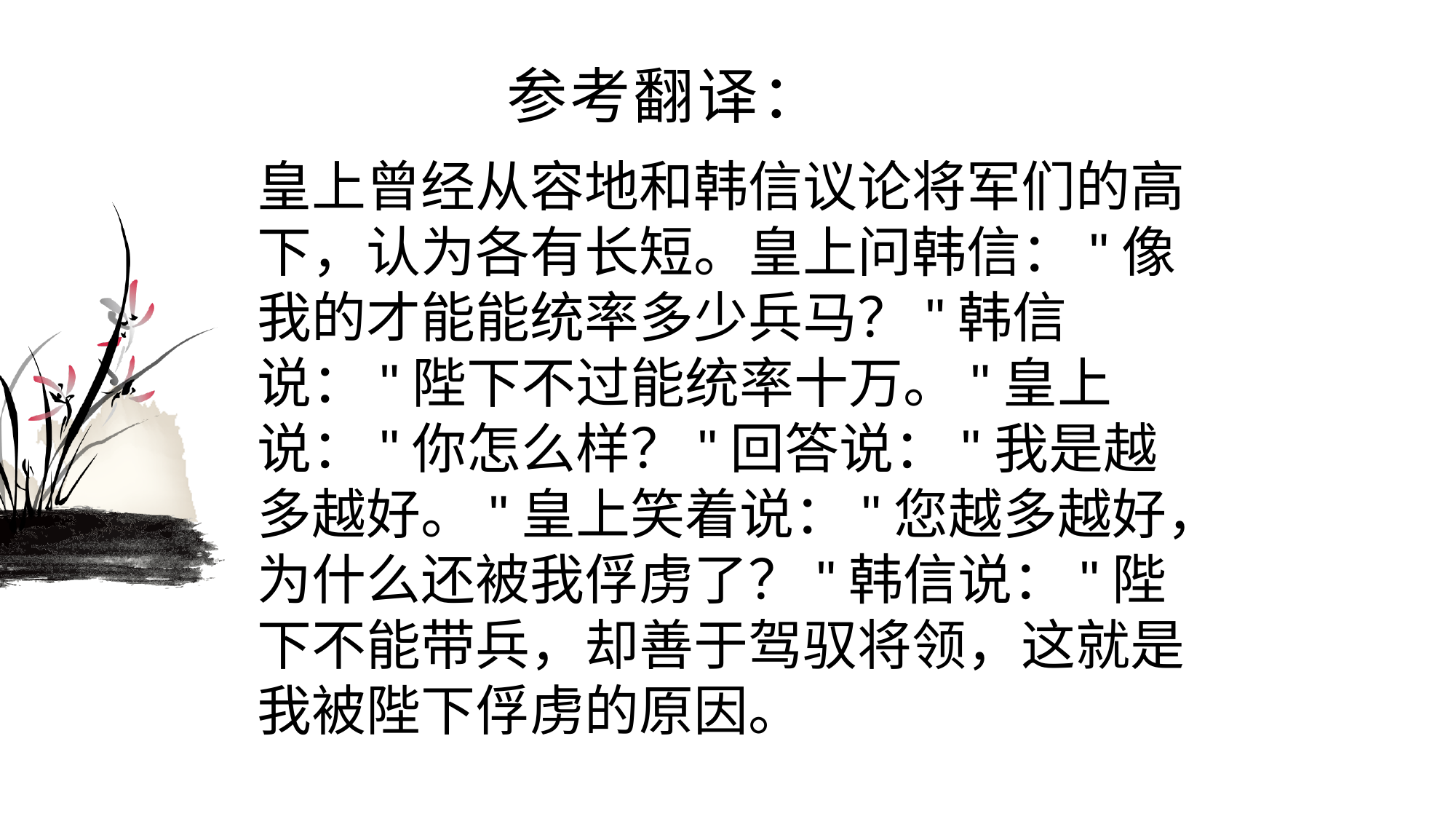

# 参考翻译：
皇上曾经从容地和韩信议论将军们的高下，认为各有长短。皇上问韩信："像我的才能能统率多少兵马？"韩信说："陛下不过能统率十万。"皇上说："你怎么样？"回答说："我是越多越好。"皇上笑着说："您越多越好，为什么还被我俘虏了？"韩信说："陛下不能带兵，却善于驾驭将领，这就是我被陛下俘虏的原因。